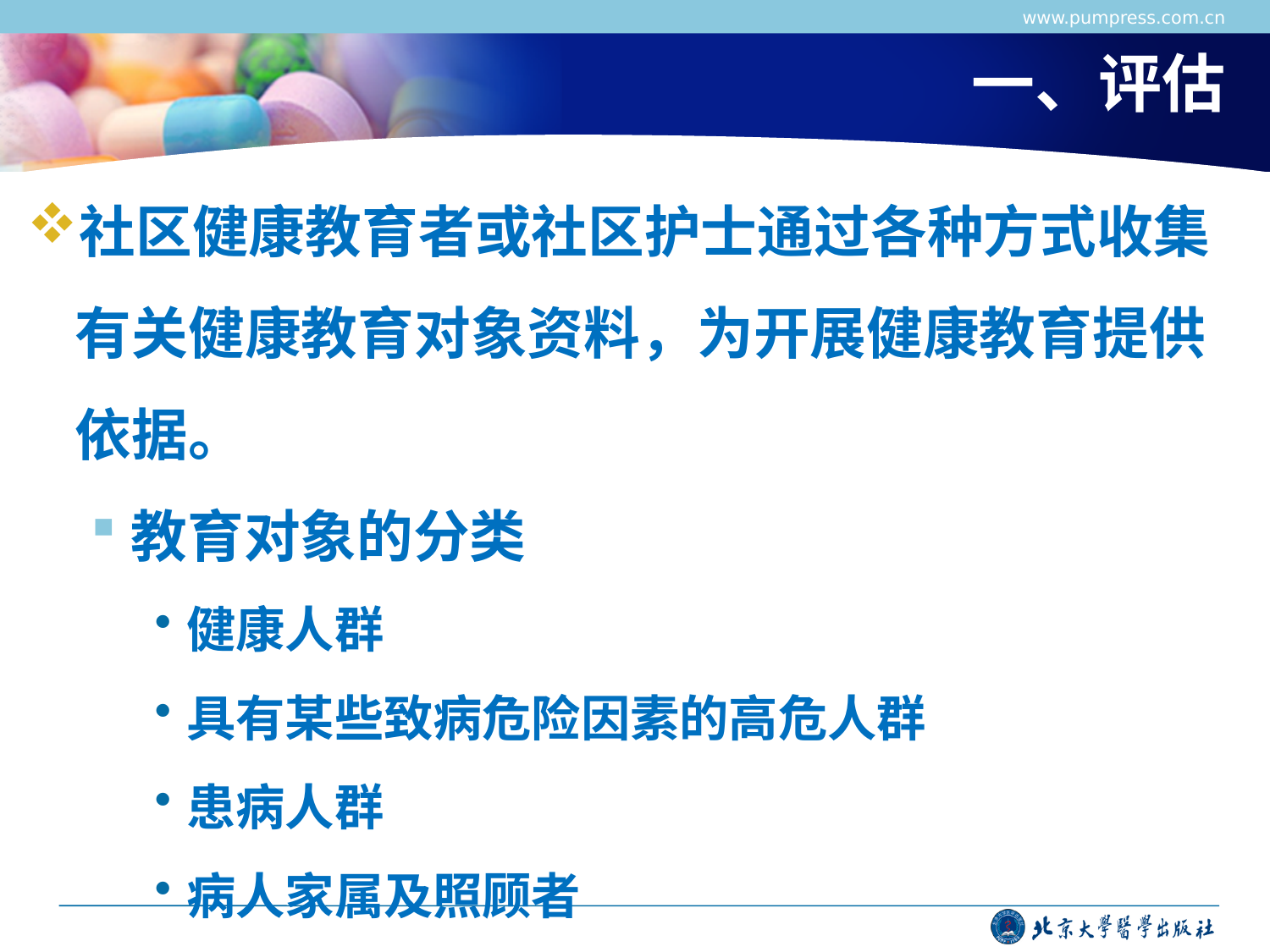

www.pumpress.com.cn
# 一、评估
社区健康教育者或社区护士通过各种方式收集有关健康教育对象资料，为开展健康教育提供依据。
教育对象的分类
健康人群
具有某些致病危险因素的高危人群
患病人群
病人家属及照顾者